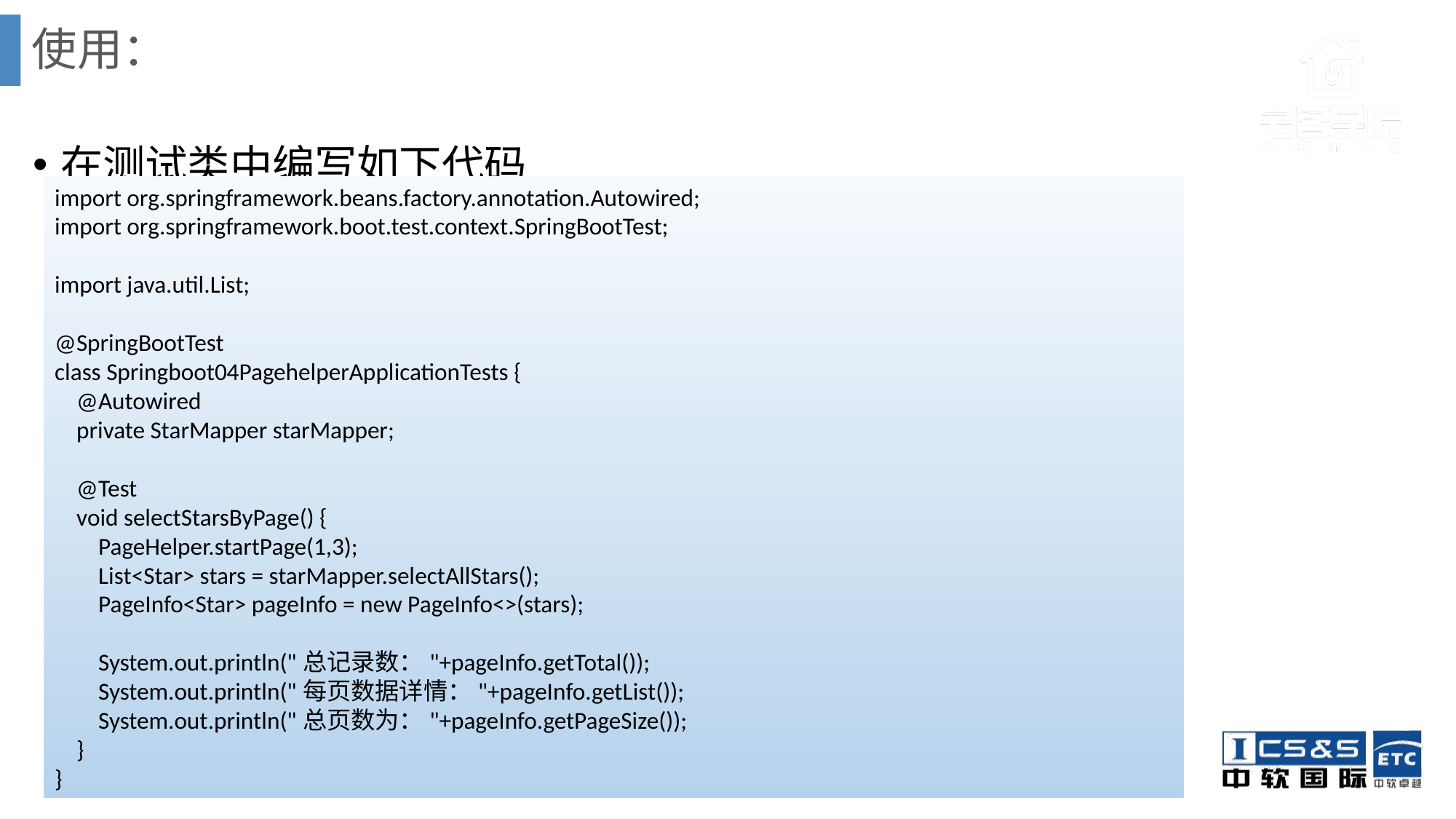

# 使用：
在测试类中编写如下代码
import org.springframework.beans.factory.annotation.Autowired;
import org.springframework.boot.test.context.SpringBootTest;

import java.util.List;

@SpringBootTest
class Springboot04PagehelperApplicationTests {
    @Autowired
    private StarMapper starMapper;

    @Test
    void selectStarsByPage() {
        PageHelper.startPage(1,3);
        List<Star> stars = starMapper.selectAllStars();
        PageInfo<Star> pageInfo = new PageInfo<>(stars);

        System.out.println("总记录数："+pageInfo.getTotal());
        System.out.println("每页数据详情："+pageInfo.getList());
        System.out.println("总页数为："+pageInfo.getPageSize());
    }
}